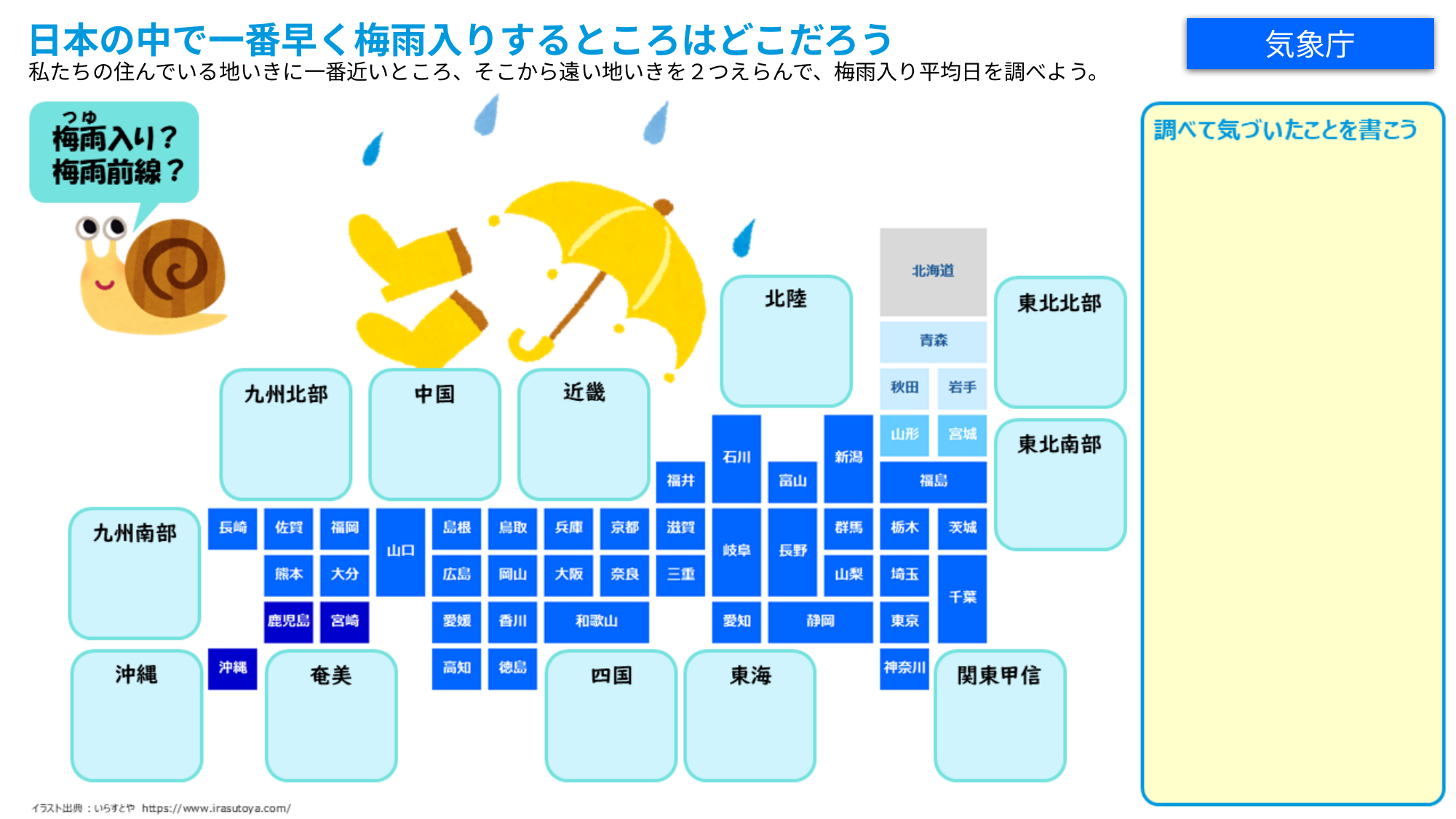

日本の中で一番早く梅雨入りするところはどこだろう
気象庁
私たちの住んでいる地いきに一番近いところ、そこから遠い地いきを２つえらんで、梅雨入り平均日を調べよう。